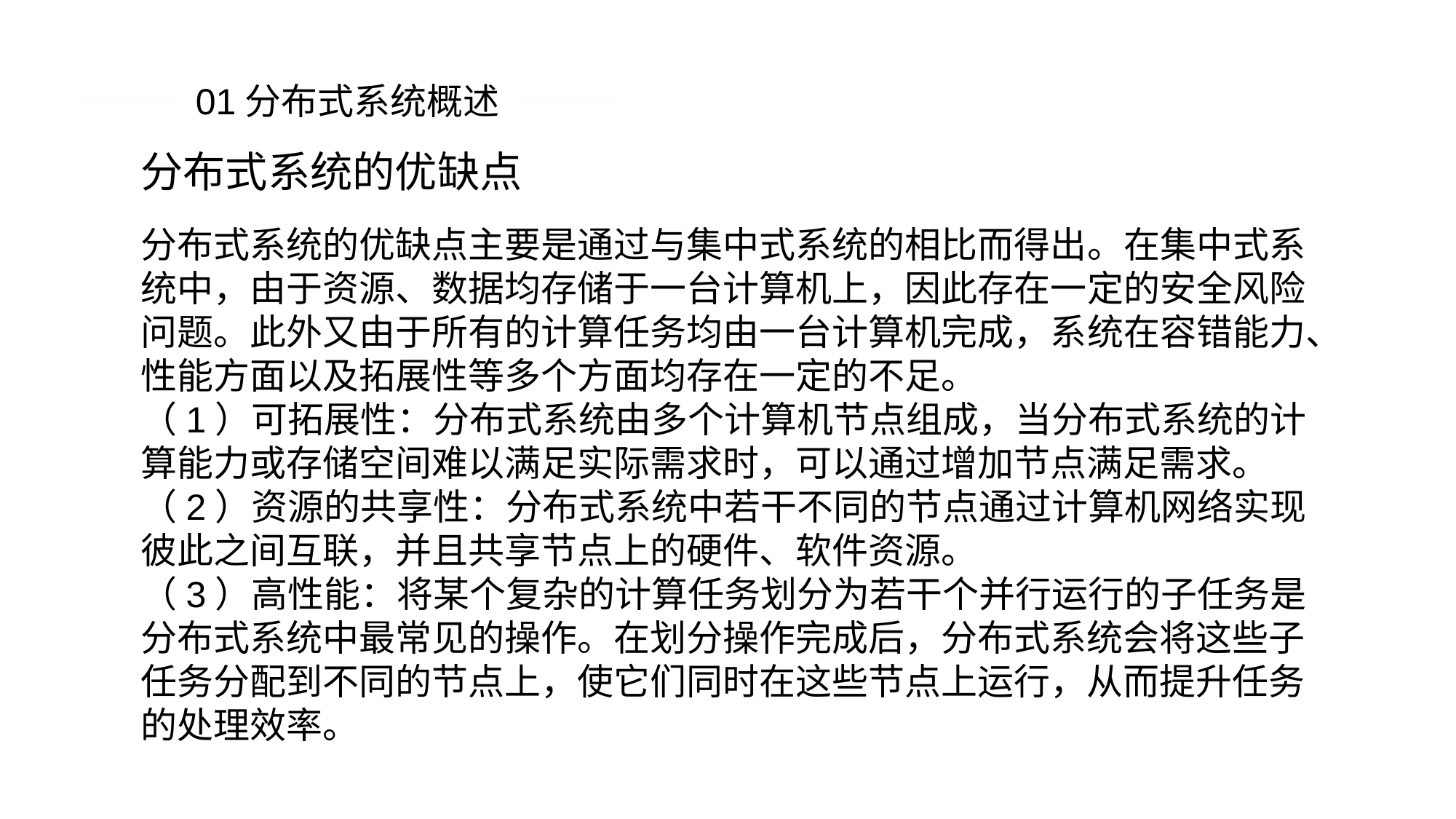

01分布式系统概述
分布式系统的优缺点
分布式系统的优缺点主要是通过与集中式系统的相比而得出。在集中式系统中，由于资源、数据均存储于一台计算机上，因此存在一定的安全风险问题。此外又由于所有的计算任务均由一台计算机完成，系统在容错能力、性能方面以及拓展性等多个方面均存在一定的不足。
（1）可拓展性：分布式系统由多个计算机节点组成，当分布式系统的计算能力或存储空间难以满足实际需求时，可以通过增加节点满足需求。
（2）资源的共享性：分布式系统中若干不同的节点通过计算机网络实现彼此之间互联，并且共享节点上的硬件、软件资源。
（3）高性能：将某个复杂的计算任务划分为若干个并行运行的子任务是分布式系统中最常见的操作。在划分操作完成后，分布式系统会将这些子任务分配到不同的节点上，使它们同时在这些节点上运行，从而提升任务的处理效率。